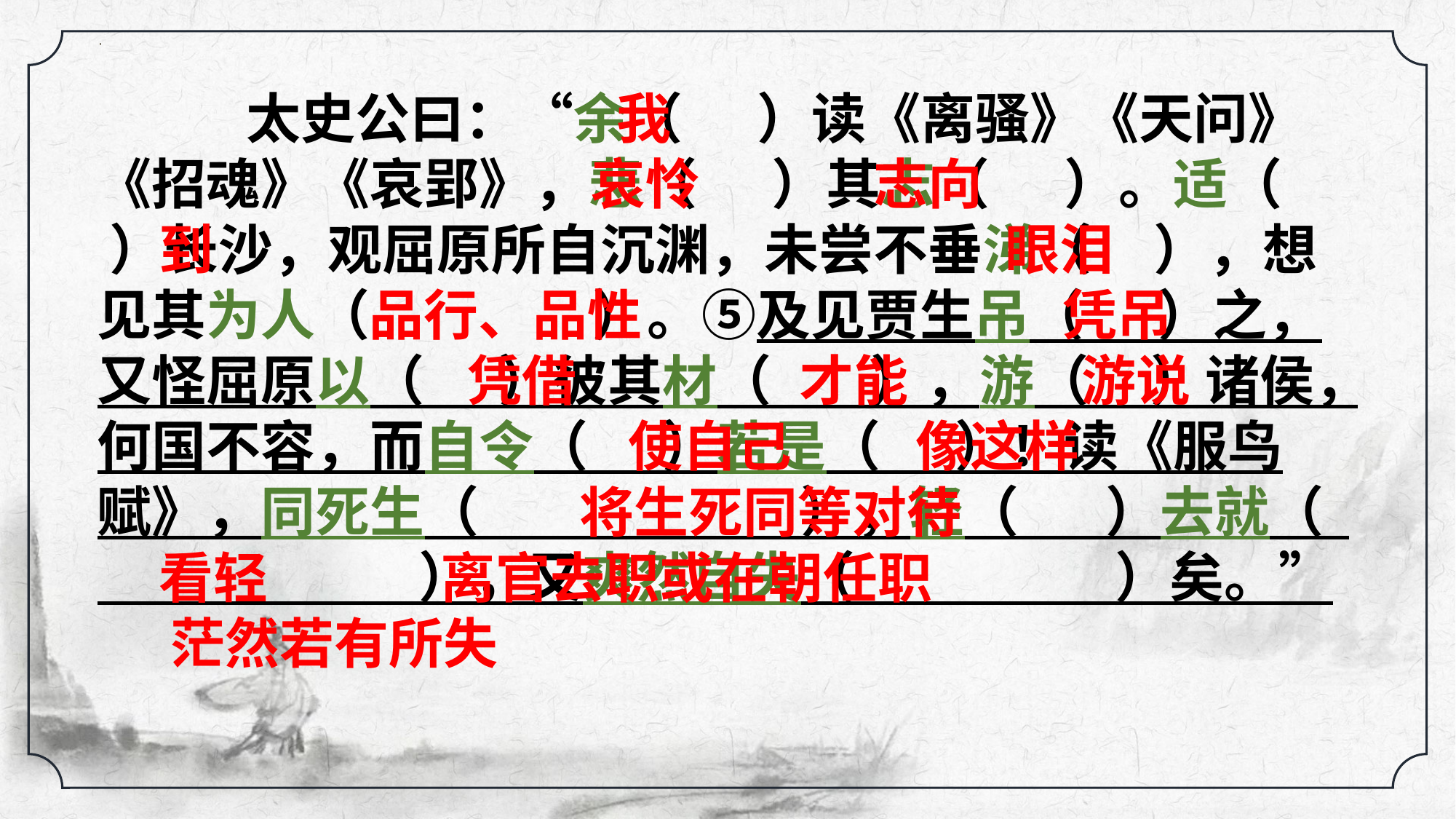

太史公曰：“余（      ）读《离骚》《天问》《招魂》《哀郢》，悲（      ）其志（      ）。适（    ）长沙，观屈原所自沉渊，未尝不垂涕（     ），想见其为人（                  ）。⑤及见贾生吊（      ）之，又怪屈原以（      ）彼其材（        ），游（     ）诸侯，何国不容，而自令（      ）若是（      ）！读《服鸟赋》，同死生（                          ），轻（       ）去就（                             ），又爽然自失（                     ）矣。”
                                        我
                                      哀怜              志向
   到                                                                眼泪
                    品行、品性                                  凭吊
                            凭借                  才能              游说
                                         使自己          像这样
                                     将生死同等对待
   看轻              离官去职或在朝任职
    茫然若有所失